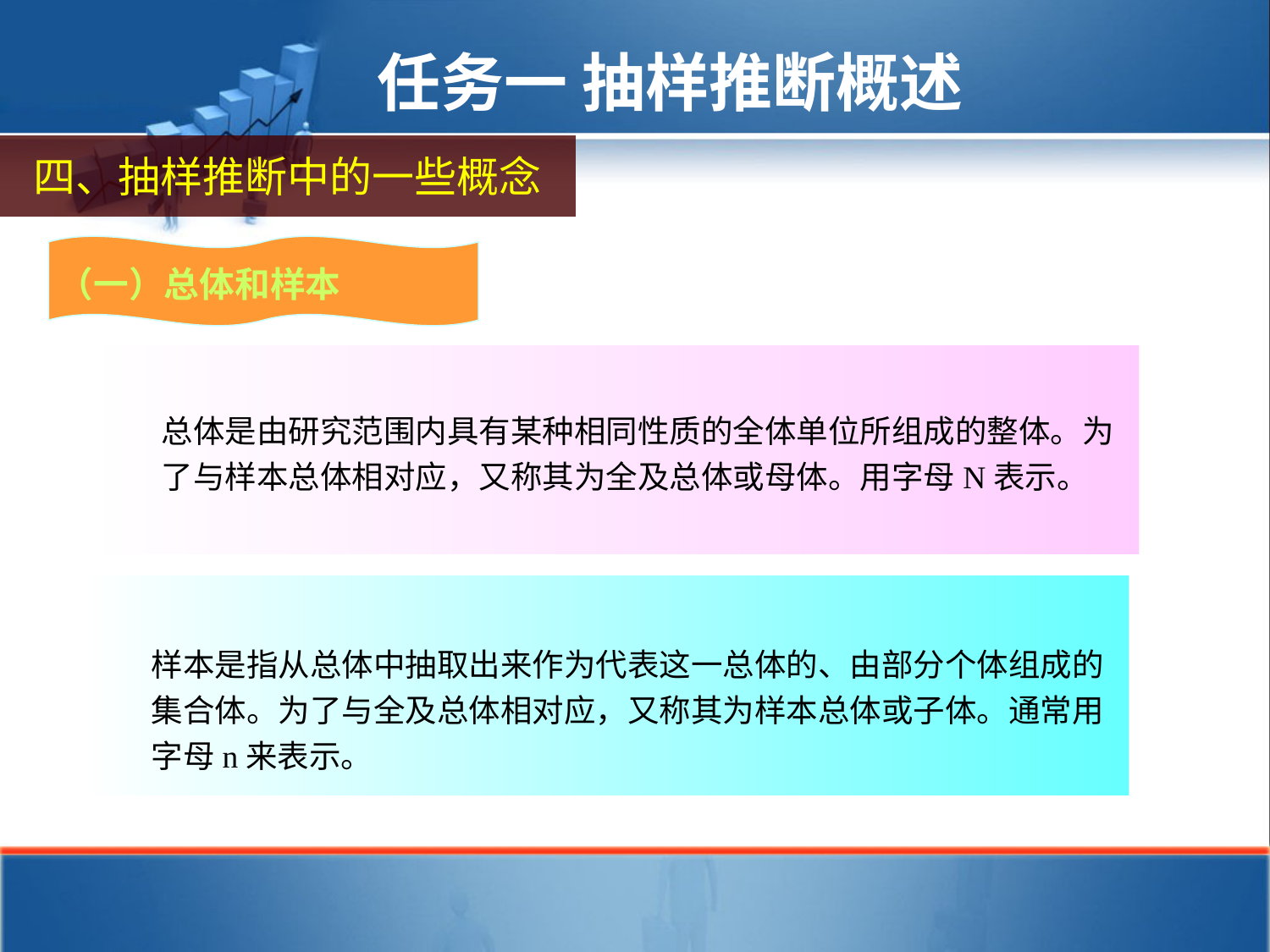

任务一 抽样推断概述
四、抽样推断中的一些概念

（一）总体和样本

总体是由研究范围内具有某种相同性质的全体单位所组成的整体。为了与样本总体相对应，又称其为全及总体或母体。用字母N表示。

样本是指从总体中抽取出来作为代表这一总体的、由部分个体组成的集合体。为了与全及总体相对应，又称其为样本总体或子体。通常用字母n来表示。